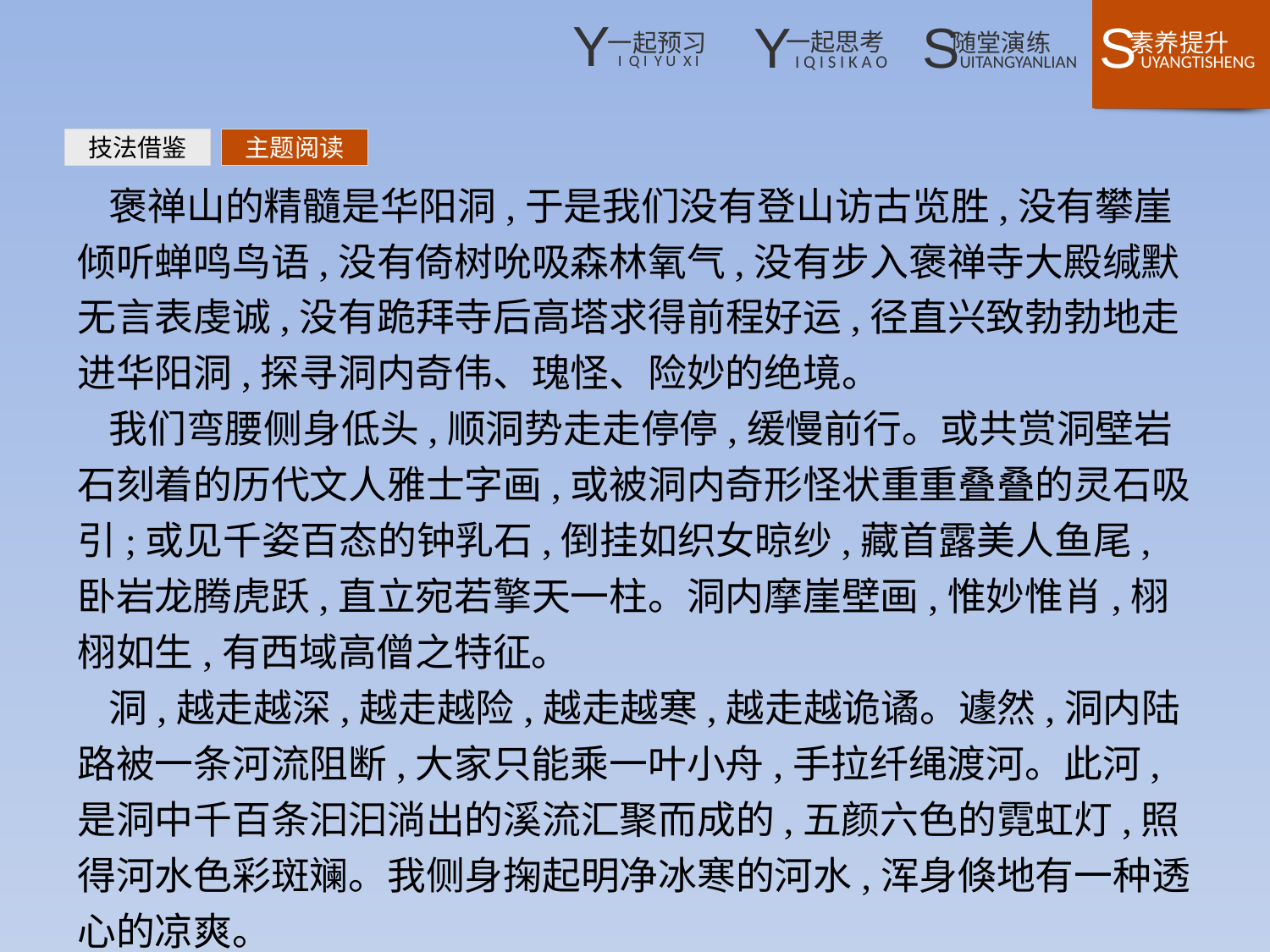

技法借鉴
主题阅读
褒禅山的精髓是华阳洞,于是我们没有登山访古览胜,没有攀崖倾听蝉鸣鸟语,没有倚树吮吸森林氧气,没有步入褒禅寺大殿缄默无言表虔诚,没有跪拜寺后高塔求得前程好运,径直兴致勃勃地走进华阳洞,探寻洞内奇伟、瑰怪、险妙的绝境。
我们弯腰侧身低头,顺洞势走走停停,缓慢前行。或共赏洞壁岩石刻着的历代文人雅士字画,或被洞内奇形怪状重重叠叠的灵石吸引;或见千姿百态的钟乳石,倒挂如织女晾纱,藏首露美人鱼尾,卧岩龙腾虎跃,直立宛若擎天一柱。洞内摩崖壁画,惟妙惟肖,栩栩如生,有西域高僧之特征。
洞,越走越深,越走越险,越走越寒,越走越诡谲。遽然,洞内陆路被一条河流阻断,大家只能乘一叶小舟,手拉纤绳渡河。此河,是洞中千百条汩汩淌出的溪流汇聚而成的,五颜六色的霓虹灯,照得河水色彩斑斓。我侧身掬起明净冰寒的河水,浑身倏地有一种透心的凉爽。